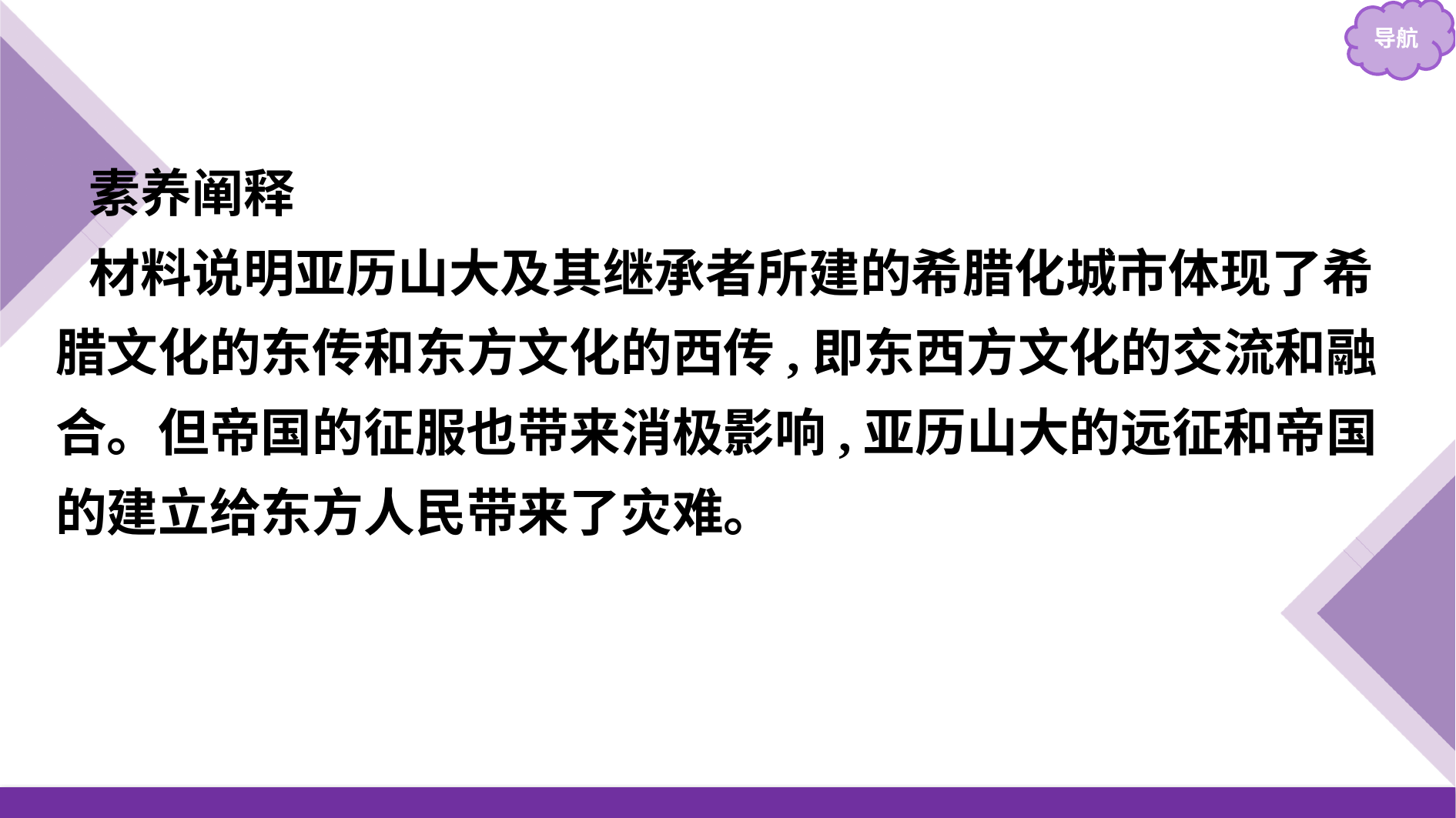

素养阐释
材料说明亚历山大及其继承者所建的希腊化城市体现了希腊文化的东传和东方文化的西传,即东西方文化的交流和融合。但帝国的征服也带来消极影响,亚历山大的远征和帝国的建立给东方人民带来了灾难。